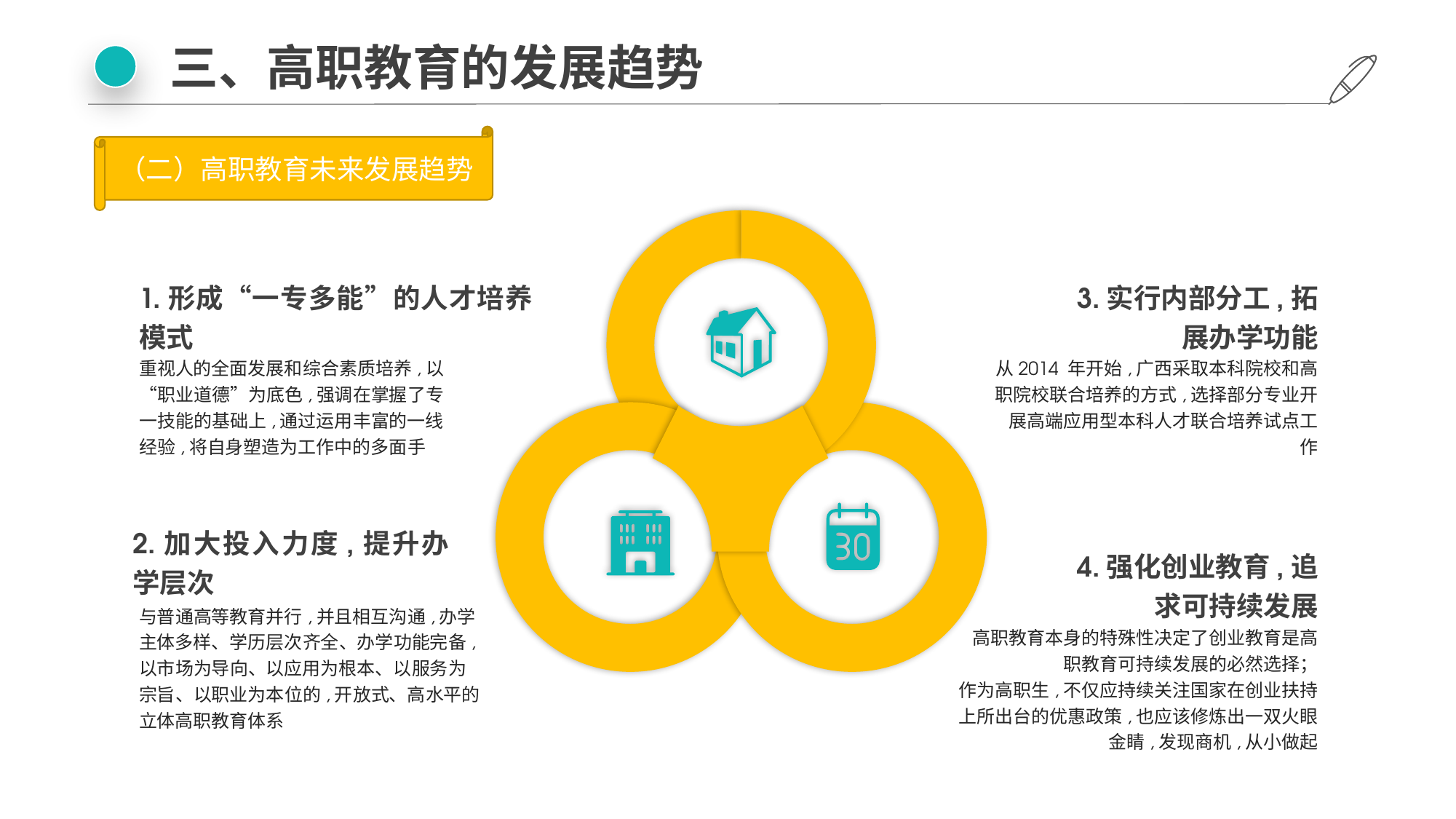

三、高职教育的发展趋势

（二）高职教育未来发展趋势

1.形成“一专多能”的人才培养模式
3.实行内部分工,拓展办学功能
重视人的全面发展和综合素质培养,以“职业道德”为底色,强调在掌握了专一技能的基础上,通过运用丰富的一线经验,将自身塑造为工作中的多面手
从2014 年开始,广西采取本科院校和高职院校联合培养的方式,选择部分专业开展高端应用型本科人才联合培养试点工作
2.加大投入力度,提升办学层次
4.强化创业教育,追求可持续发展
与普通高等教育并行,并且相互沟通,办学主体多样、学历层次齐全、办学功能完备,以市场为导向、以应用为根本、以服务为宗旨、以职业为本位的,开放式、高水平的立体高职教育体系
高职教育本身的特殊性决定了创业教育是高职教育可持续发展的必然选择；
作为高职生,不仅应持续关注国家在创业扶持上所出台的优惠政策,也应该修炼出一双火眼金睛,发现商机,从小做起